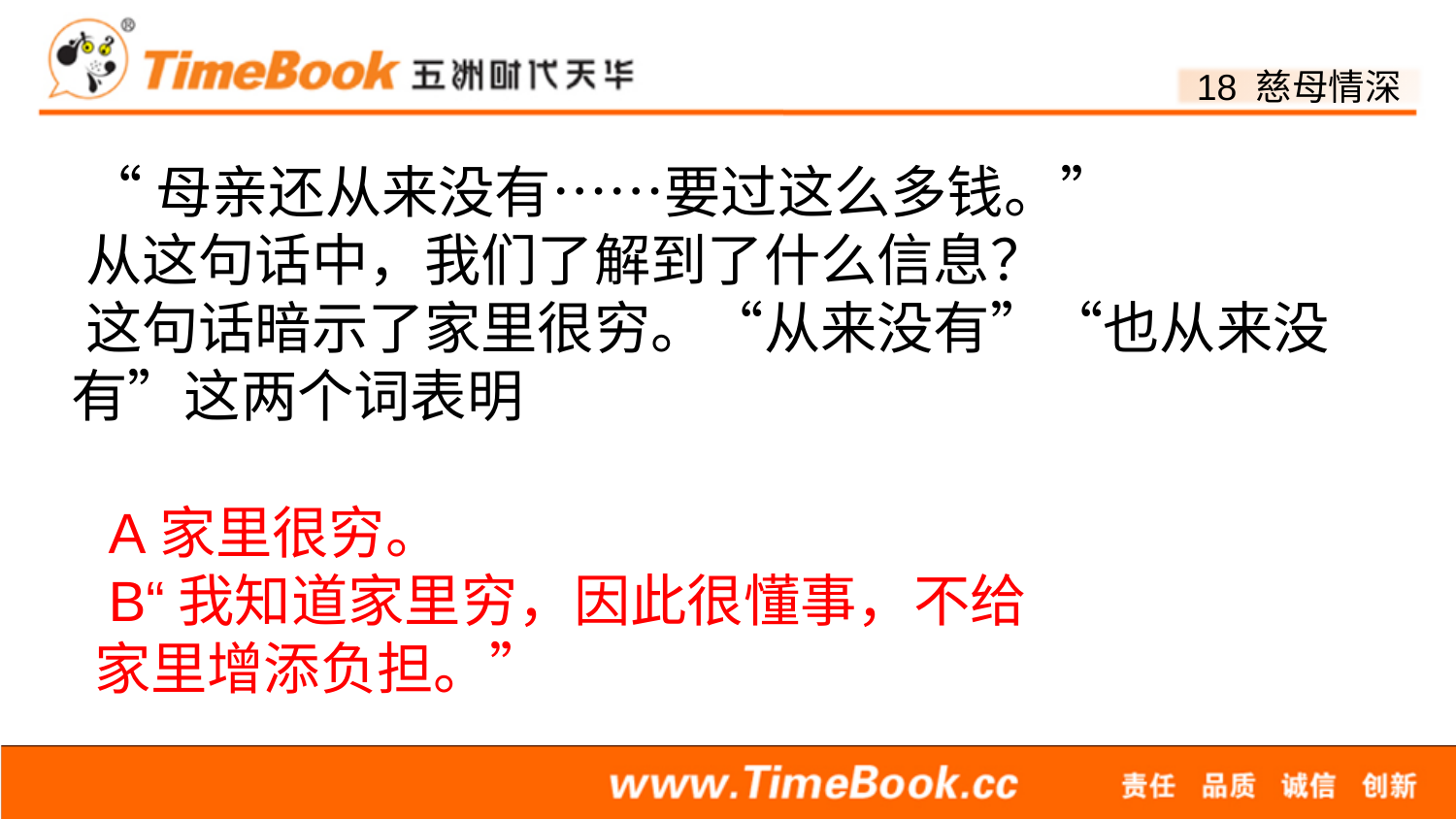

“母亲还从来没有……要过这么多钱。”
从这句话中，我们了解到了什么信息？
这句话暗示了家里很穷。“从来没有”“也从来没有”这两个词表明
A家里很穷。
B“我知道家里穷，因此很懂事，不给家里增添负担。”